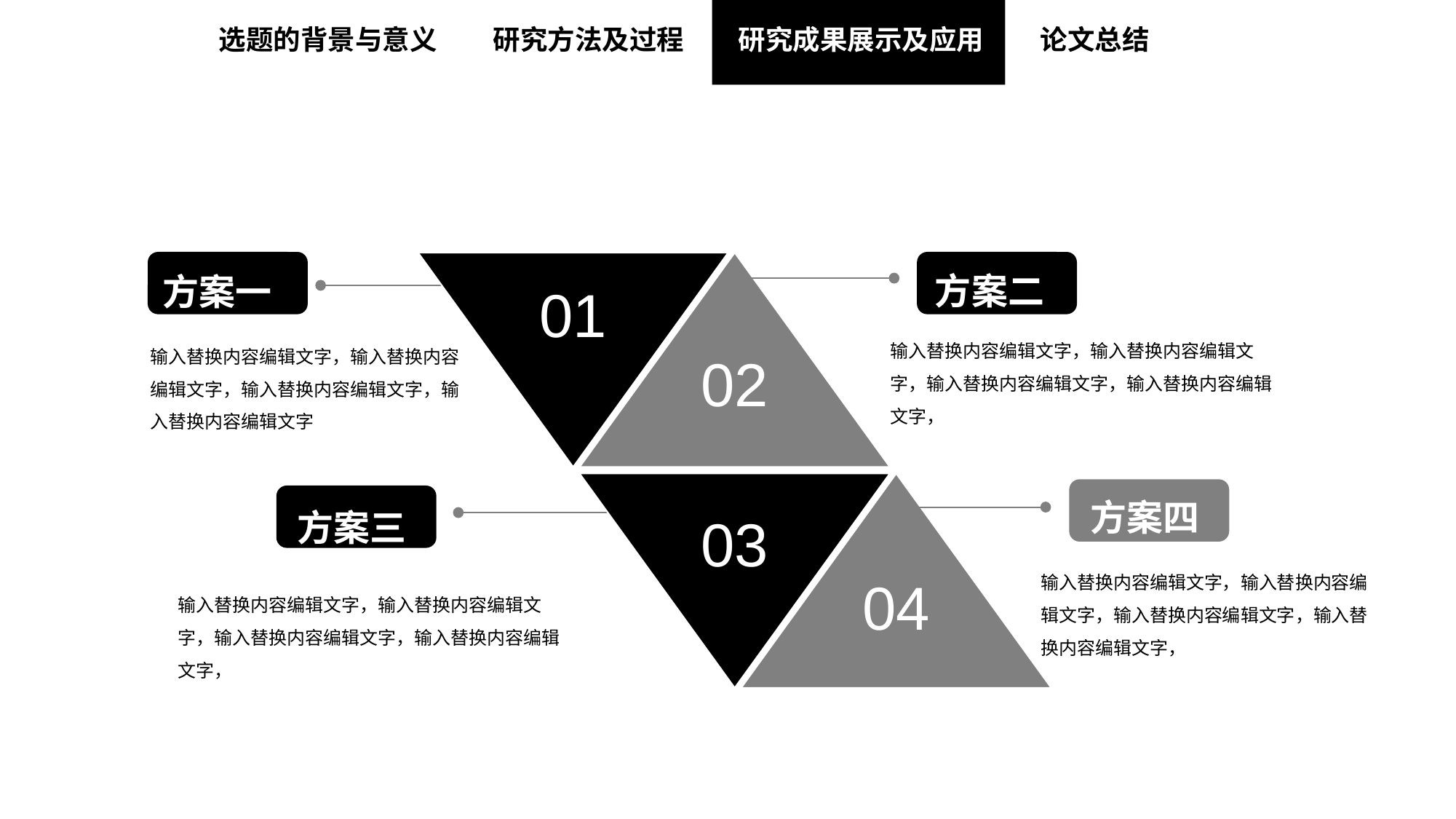

选题的背景与意义
研究方法及过程
研究成果展示及应用
论文总结
方案二

方案一

01

02

输入替换内容编辑文字，输入替换内容编辑文字，输入替换内容编辑文字，输入替换内容编辑文字，
输入替换内容编辑文字，输入替换内容编辑文字，输入替换内容编辑文字，输入替换内容编辑文字
方案四

03

04
方案三

输入替换内容编辑文字，输入替换内容编辑文字，输入替换内容编辑文字，输入替换内容编辑文字，
输入替换内容编辑文字，输入替换内容编辑文字，输入替换内容编辑文字，输入替换内容编辑文字，